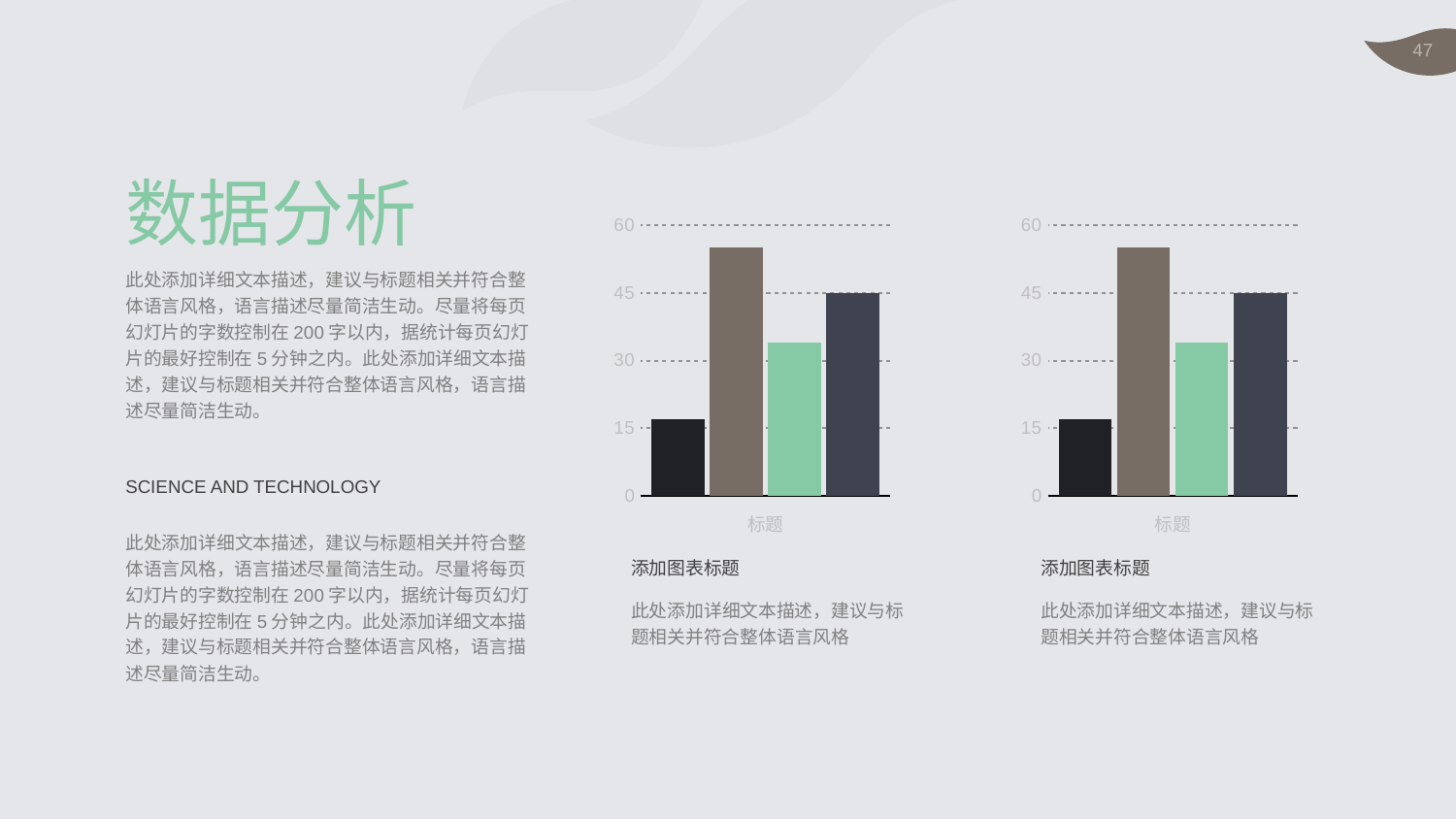

# 数据分析

### Chart:

| Category | Región 1 | Región 2 | Region 3 | Region 4 |
|---|---|---|---|---|
| 标题 | 17.0 | 55.0 | 34.0 | 45.0 |

### Chart:

| Category | Región 1 | Región 2 | Region 3 | Region 4 |
|---|---|---|---|---|
| 标题 | 17.0 | 55.0 | 34.0 | 45.0 |
此处添加详细文本描述，建议与标题相关并符合整体语言风格，语言描述尽量简洁生动。尽量将每页幻灯片的字数控制在200字以内，据统计每页幻灯片的最好控制在5分钟之内。此处添加详细文本描述，建议与标题相关并符合整体语言风格，语言描述尽量简洁生动。
SCIENCE AND TECHNOLOGY
此处添加详细文本描述，建议与标题相关并符合整体语言风格，语言描述尽量简洁生动。尽量将每页幻灯片的字数控制在200字以内，据统计每页幻灯片的最好控制在5分钟之内。此处添加详细文本描述，建议与标题相关并符合整体语言风格，语言描述尽量简洁生动。
添加图表标题
添加图表标题
此处添加详细文本描述，建议与标题相关并符合整体语言风格
此处添加详细文本描述，建议与标题相关并符合整体语言风格